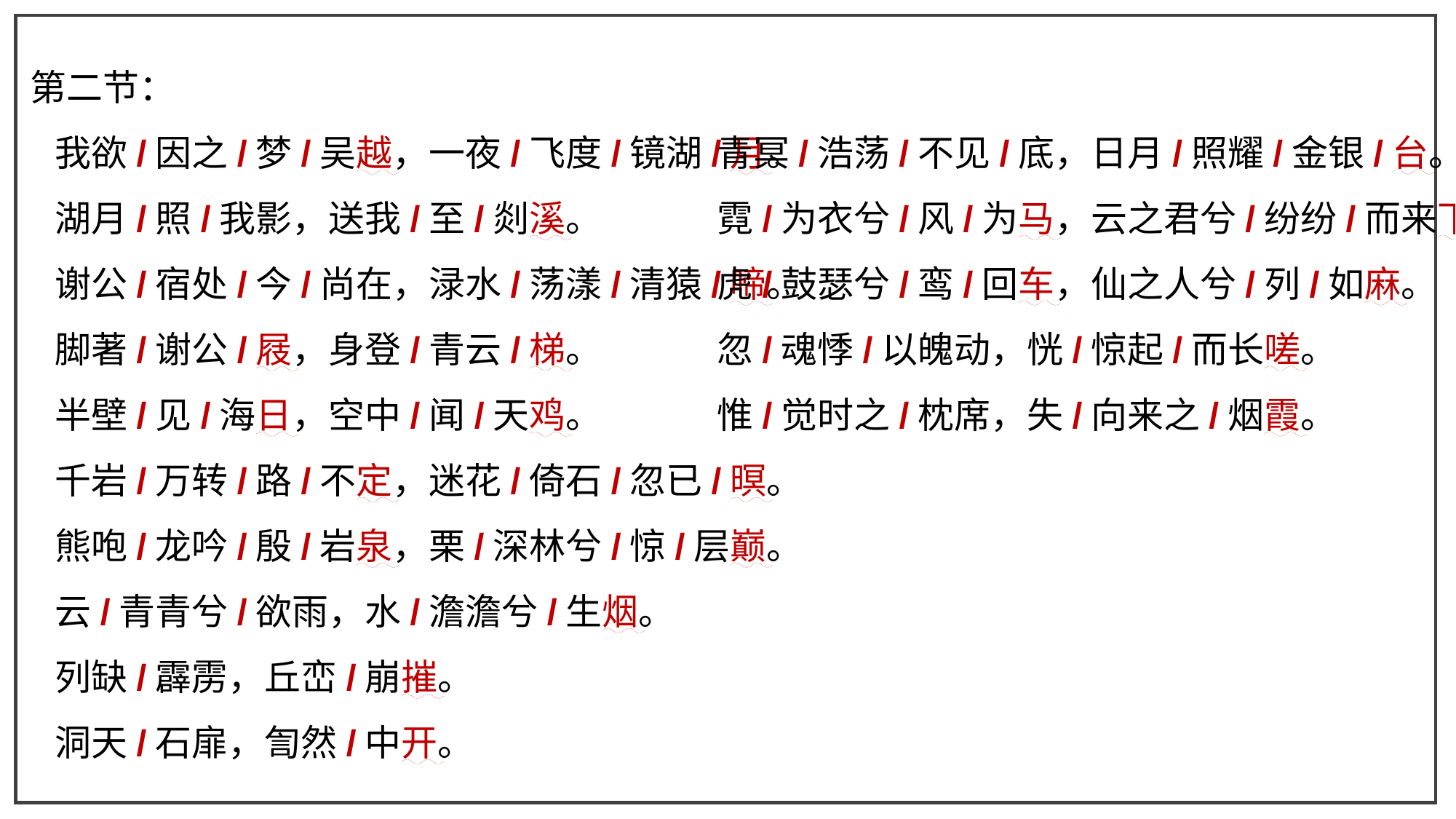

第二节：
  我欲/因之/梦/吴越，一夜/飞度/镜湖/月。
  湖月/照/我影，送我/至/剡溪。
  谢公/宿处/今/尚在，渌水/荡漾/清猿/啼。
  脚著/谢公/屐，身登/青云/梯。
  半壁/见/海日，空中/闻/天鸡。
  千岩/万转/路/不定，迷花/倚石/忽已/暝。
  熊咆/龙吟/殷/岩泉，栗/深林兮/惊/层巅。
  云/青青兮/欲雨，水/澹澹兮/生烟。
  列缺/霹雳，丘峦/崩摧。
  洞天/石扉，訇然/中开。
青冥/浩荡/不见/底，日月/照耀/金银/台。
霓/为衣兮/风/为马，云之君兮/纷纷/而来下。
虎/鼓瑟兮/鸾/回车，仙之人兮/列/如麻。
忽/魂悸/以魄动，恍/惊起/而长嗟。
惟/觉时之/枕席，失/向来之/烟霞。